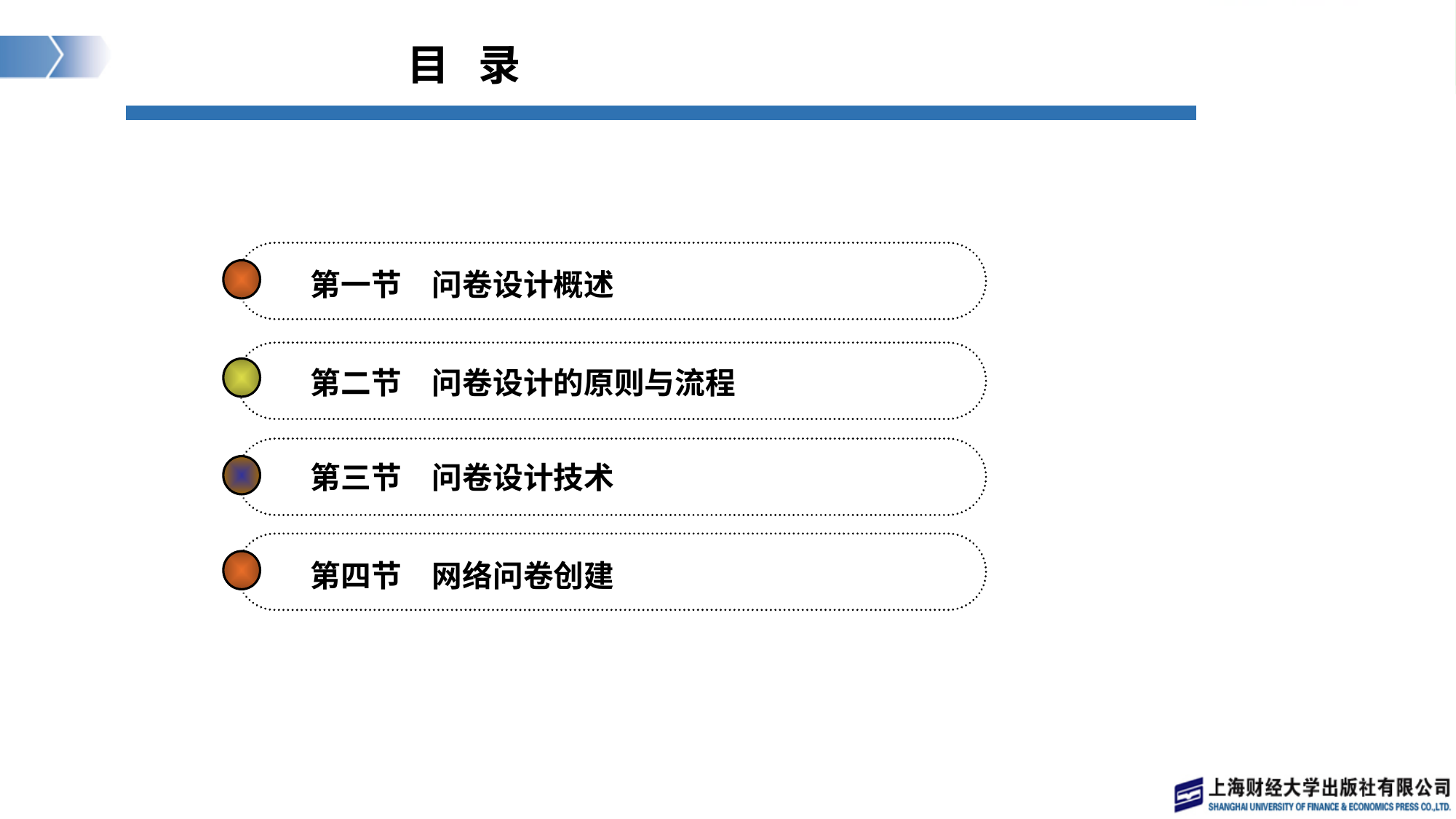

目   录

第一节　问卷设计概述

第二节　问卷设计的原则与流程

第三节　问卷设计技术

第四节　网络问卷创建